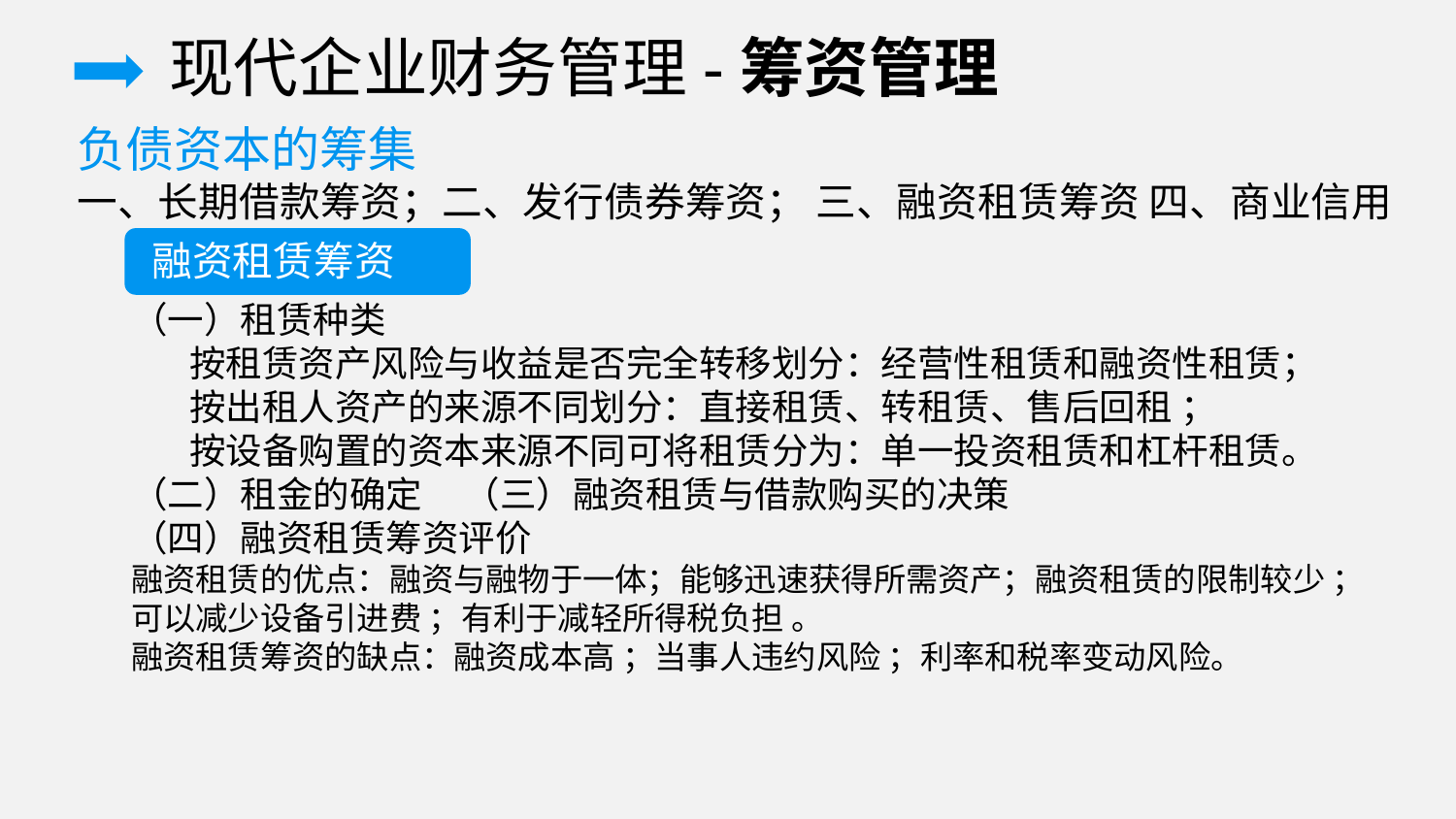

现代企业财务管理-筹资管理
负债资本的筹集
一、长期借款筹资；二、发行债券筹资； 三、融资租赁筹资 四、商业信用

融资租赁筹资
（一）租赁种类
      按租赁资产风险与收益是否完全转移划分：经营性租赁和融资性租赁；
      按出租人资产的来源不同划分：直接租赁、转租赁、售后回租 ；
      按设备购置的资本来源不同可将租赁分为：单一投资租赁和杠杆租赁。
（二）租金的确定     （三）融资租赁与借款购买的决策
（四）融资租赁筹资评价
融资租赁的优点：融资与融物于一体；能够迅速获得所需资产；融资租赁的限制较少 ；
可以减少设备引进费 ；有利于减轻所得税负担 。
融资租赁筹资的缺点：融资成本高 ；当事人违约风险 ；利率和税率变动风险。